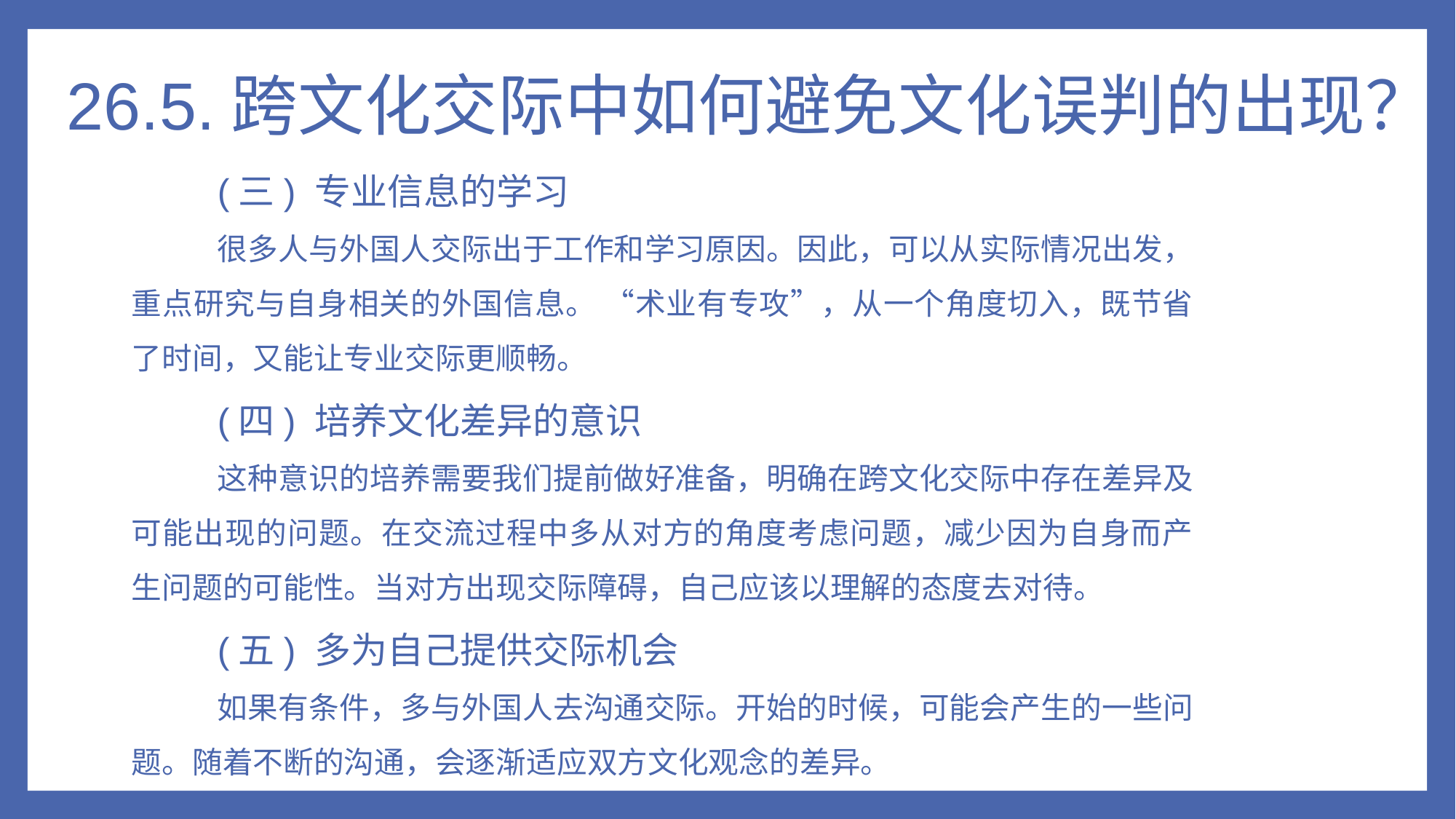

# 26.5.跨文化交际中如何避免文化误判的出现？
(三) 专业信息的学习
很多人与外国人交际出于工作和学习原因。因此，可以从实际情况出发，重点研究与自身相关的外国信息。 “术业有专攻”，从一个角度切入，既节省了时间，又能让专业交际更顺畅。
(四) 培养文化差异的意识
这种意识的培养需要我们提前做好准备，明确在跨文化交际中存在差异及可能出现的问题。在交流过程中多从对方的角度考虑问题，减少因为自身而产生问题的可能性。当对方出现交际障碍，自己应该以理解的态度去对待。
(五) 多为自己提供交际机会
如果有条件，多与外国人去沟通交际。开始的时候，可能会产生的一些问题。随着不断的沟通，会逐渐适应双方文化观念的差异。